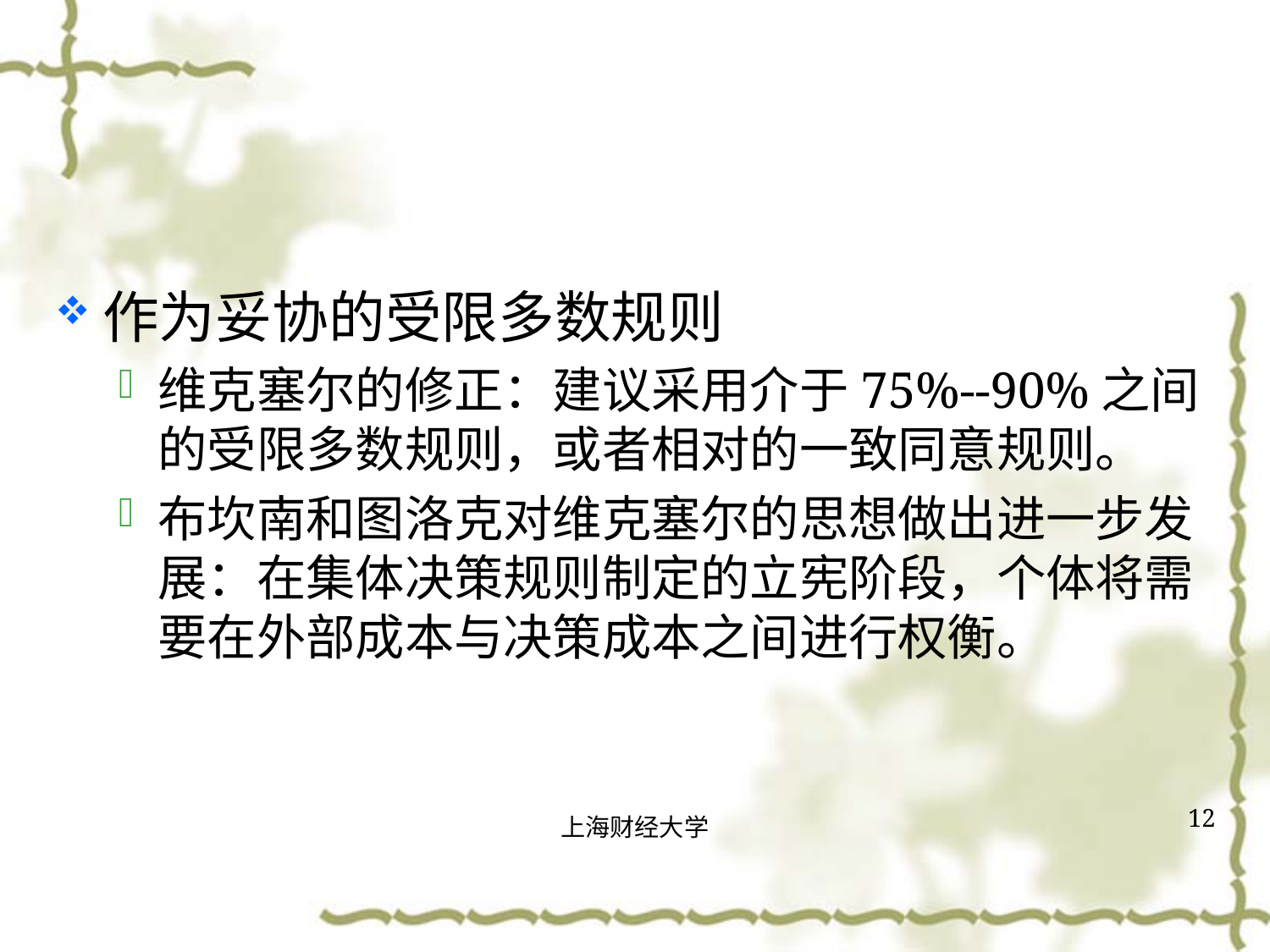

#
作为妥协的受限多数规则
维克塞尔的修正：建议采用介于75%--90%之间的受限多数规则，或者相对的一致同意规则。
布坎南和图洛克对维克塞尔的思想做出进一步发展：在集体决策规则制定的立宪阶段，个体将需要在外部成本与决策成本之间进行权衡。
12
上海财经大学